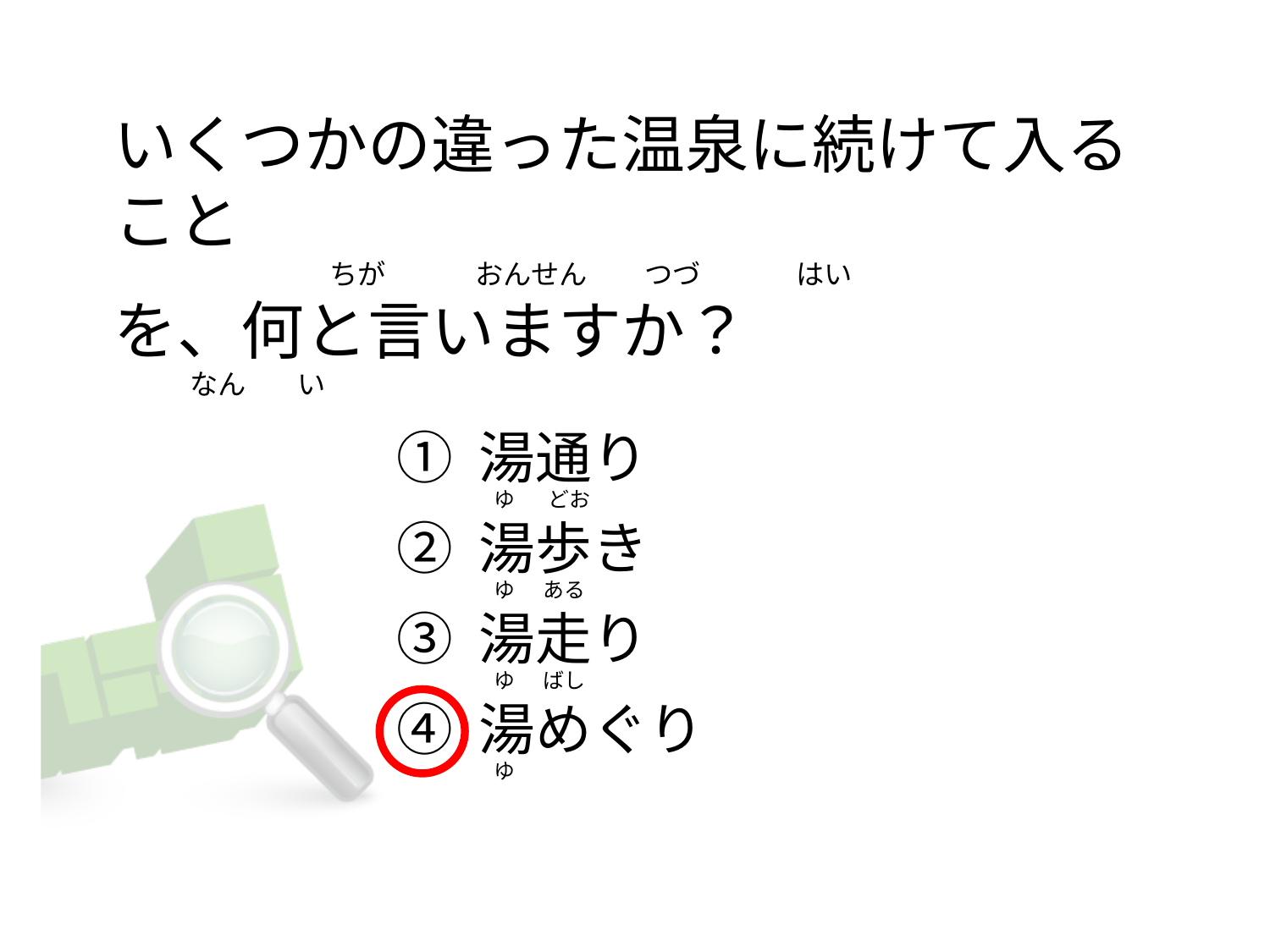

# いくつかの違った温泉に続けて入ること                                   ちが              おんせん         つづ               はい を、何と言いますか？             なん        い
① 湯通り
② 湯歩き
③ 湯走り
④ 湯めぐり
   ゆ       どお
   ゆ      ある
   ゆ      ばし

   ゆ